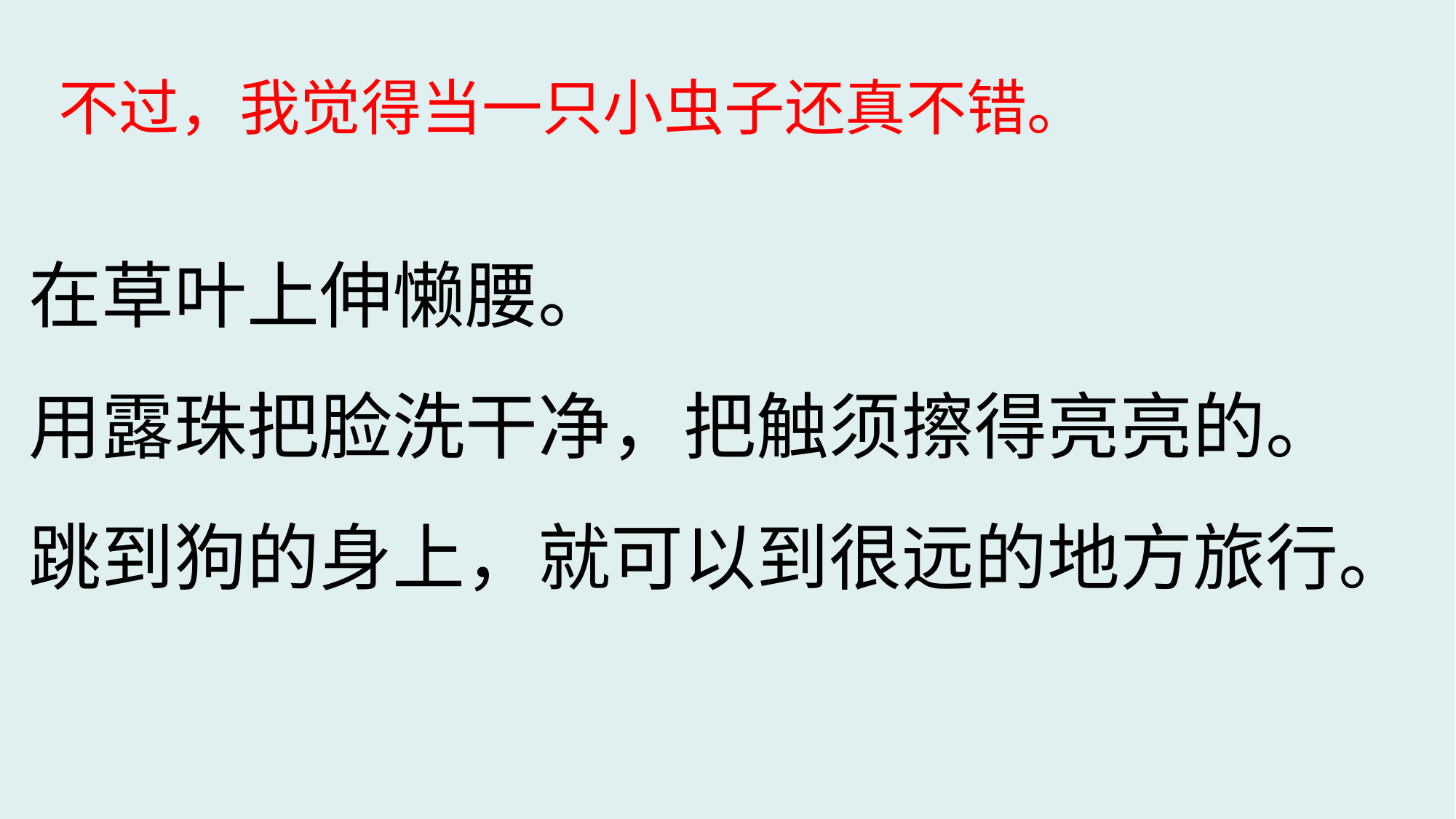

# 不过，我觉得当一只小虫子还真不错。
在草叶上伸懒腰。
用露珠把脸洗干净，把触须擦得亮亮的。
跳到狗的身上，就可以到很远的地方旅行。